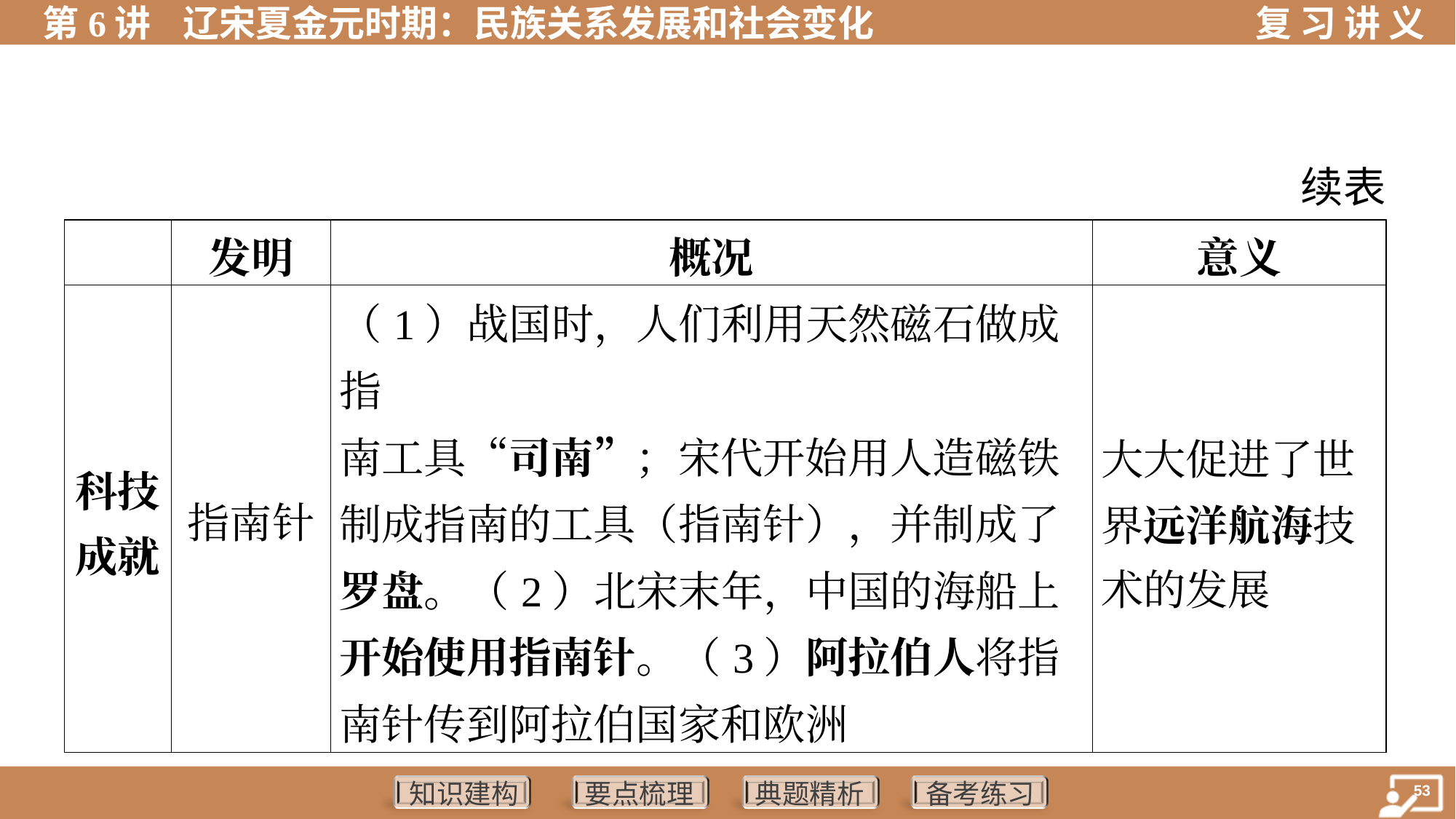

续表
|  | 发明 | 概况 | 意义 |
| --- | --- | --- | --- |
| 科技 成就 | 指南针 | （1）战国时，人们利用天然磁石做成指 南工具“司南”；宋代开始用人造磁铁制成指南的工具（指南针），并制成了罗盘。（2）北宋末年，中国的海船上开始使用指南针。（3）阿拉伯人将指南针传到阿拉伯国家和欧洲 | 大大促进了世 界远洋航海技 术的发展 |